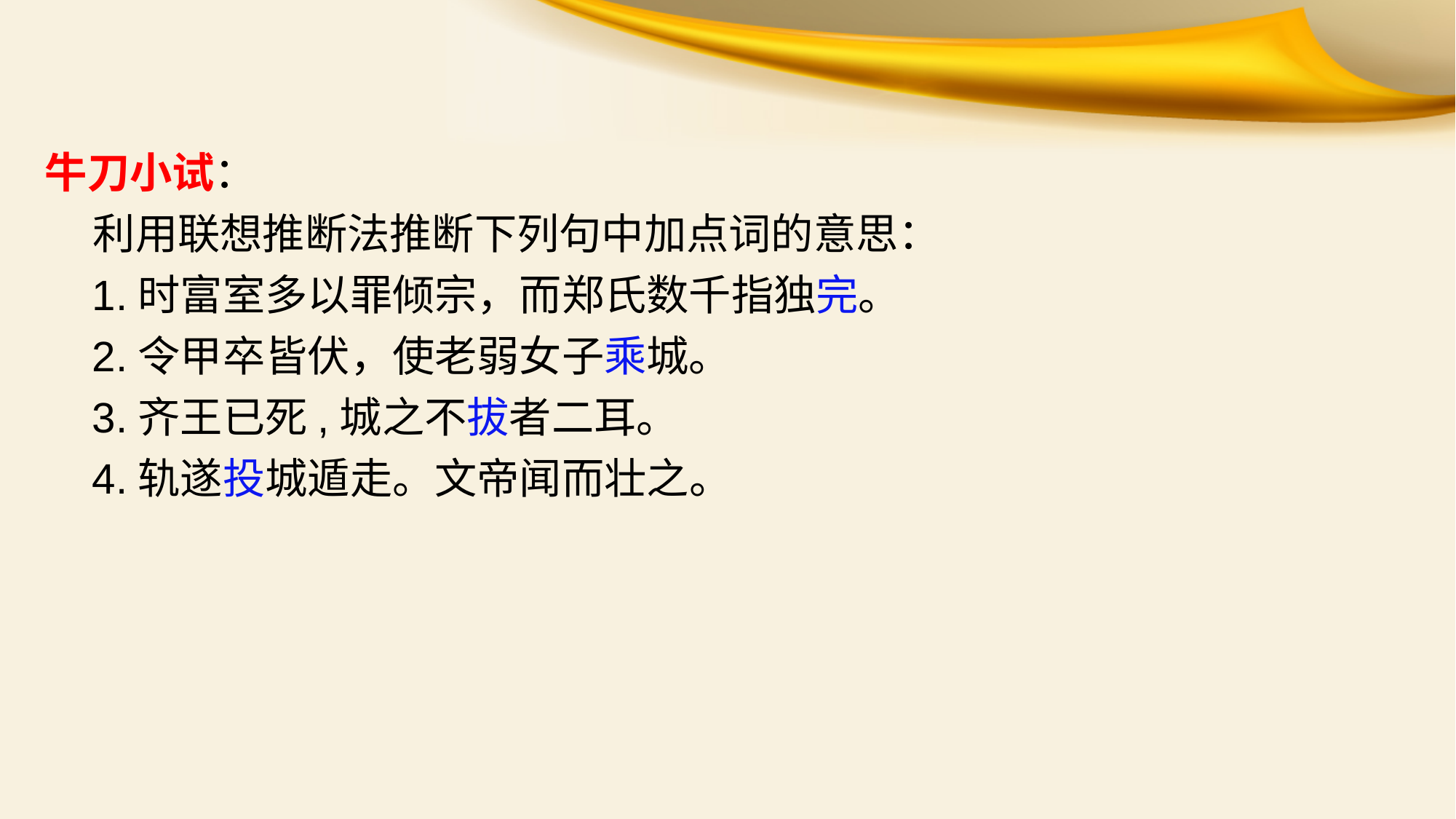

牛刀小试：
    利用联想推断法推断下列句中加点词的意思：
    1.时富室多以罪倾宗，而郑氏数千指独完。
    2.令甲卒皆伏，使老弱女子乘城。
    3.齐王已死,城之不拔者二耳。
    4.轨遂投城遁走。文帝闻而壮之。